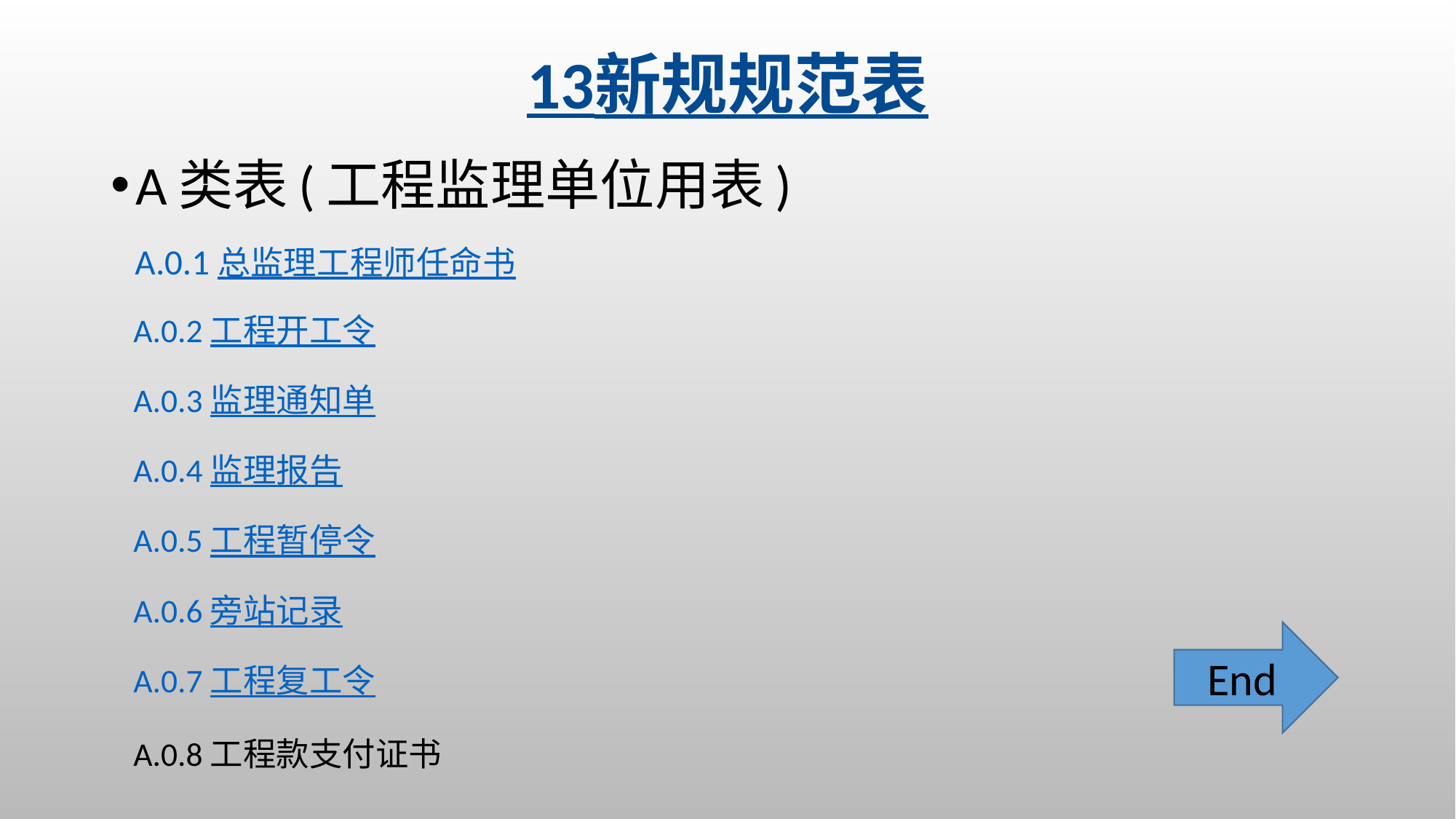

13新规规范表
A类表(工程监理单位用表)
   A.0.1 总监理工程师任命书
   A.0.2 工程开工令
   A.0.3 监理通知单
   A.0.4 监理报告
   A.0.5 工程暂停令
   A.0.6 旁站记录
   A.0.7 工程复工令
   A.0.8 工程款支付证书
End